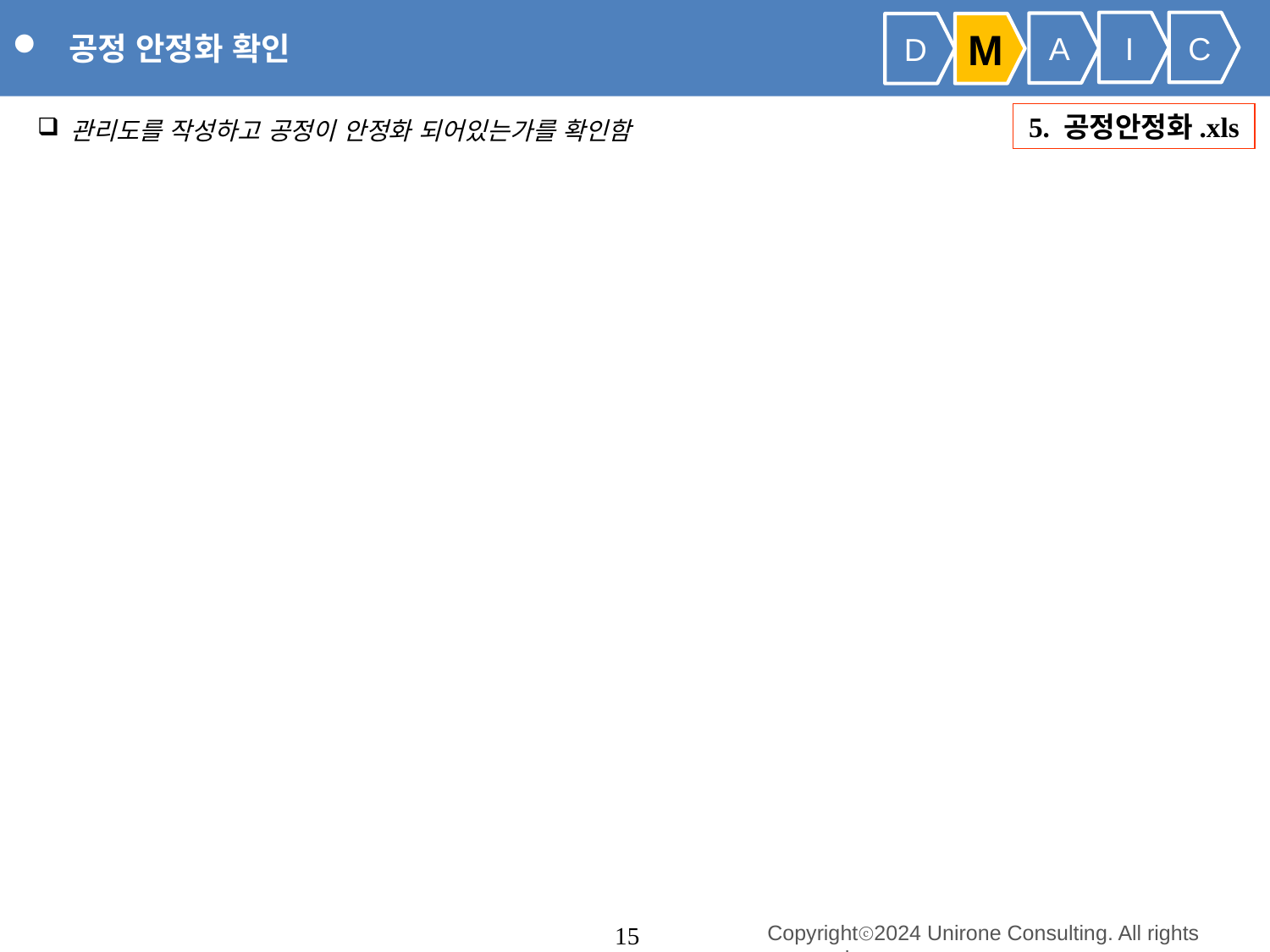

공정 안정화 확인
I
C
A
D
M
 관리도를 작성하고 공정이 안정화 되어있는가를 확인함
5. 공정안정화.xls